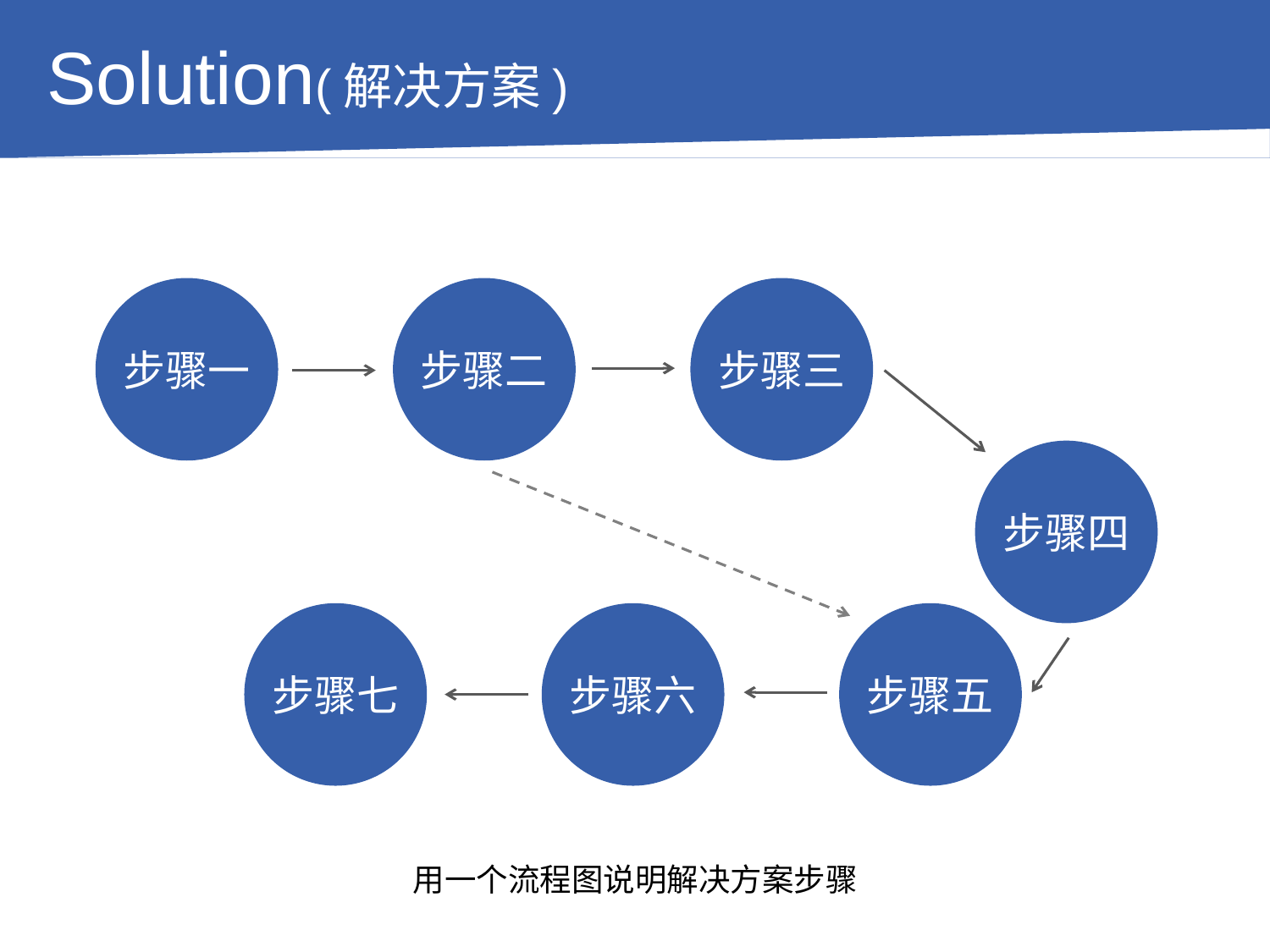

Solution(解决方案)
步骤一
步骤二
步骤三
步骤四
步骤七
步骤六
步骤五
用一个流程图说明解决方案步骤